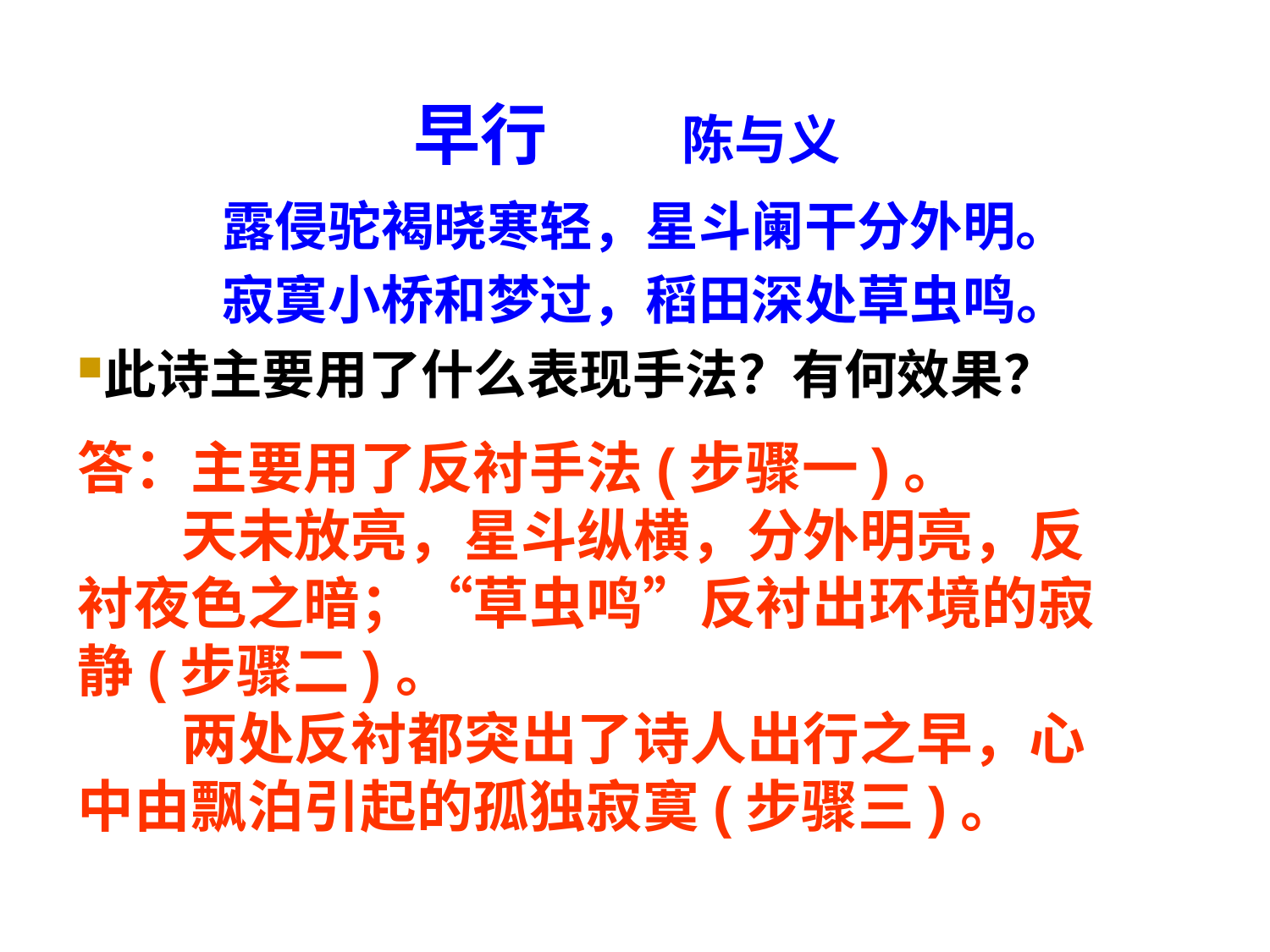

# 早行　　陈与义
露侵驼褐晓寒轻，星斗阑干分外明。
寂寞小桥和梦过，稻田深处草虫鸣。
此诗主要用了什么表现手法？有何效果？

答：主要用了反衬手法(步骤一)。
       天未放亮，星斗纵横，分外明亮，反衬夜色之暗；“草虫鸣”反衬出环境的寂静(步骤二)。
       两处反衬都突出了诗人出行之早，心中由飘泊引起的孤独寂寞(步骤三)。